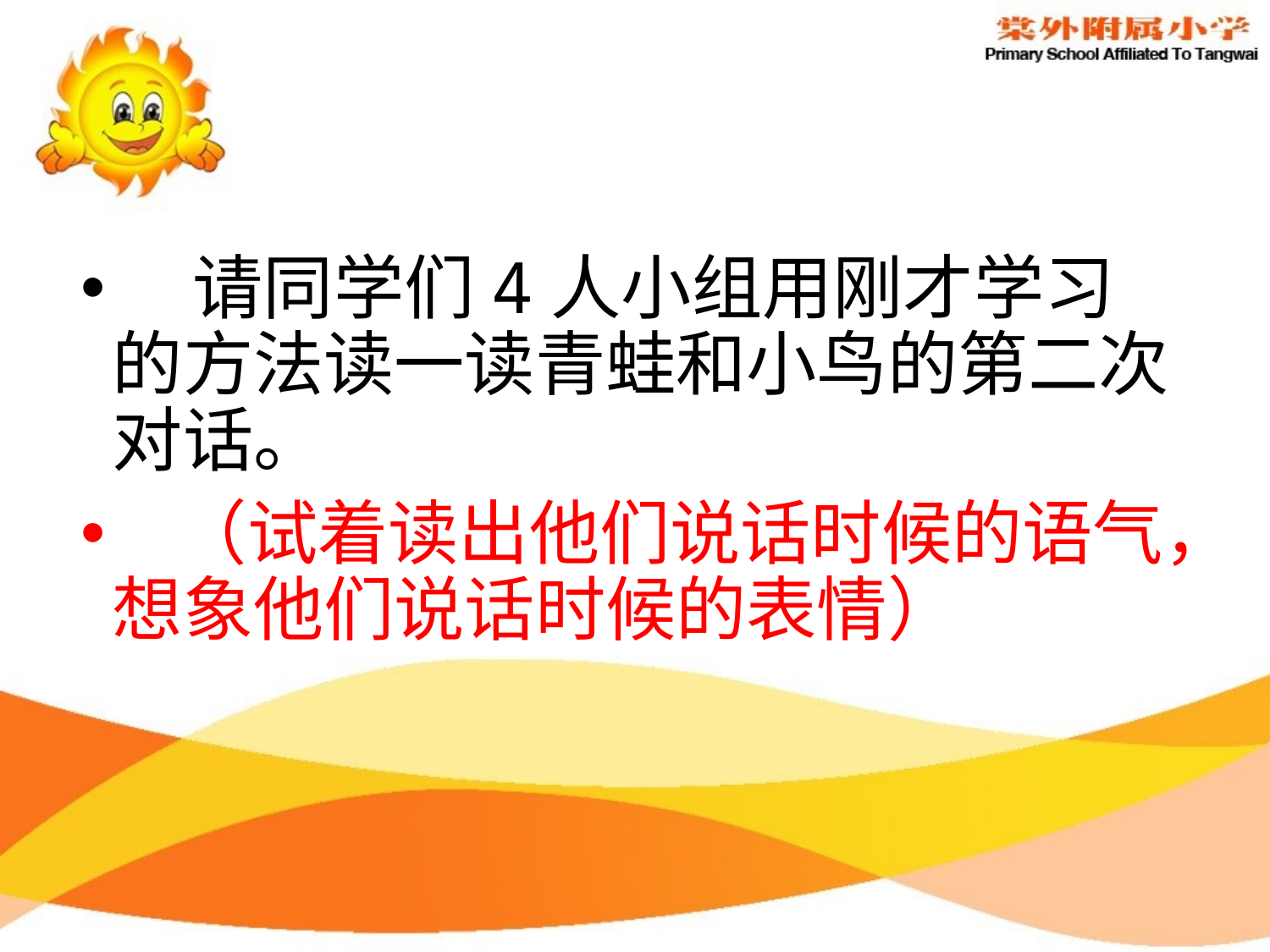

请同学们4人小组用刚才学习的方法读一读青蛙和小鸟的第二次对话。
   （试着读出他们说话时候的语气，想象他们说话时候的表情）